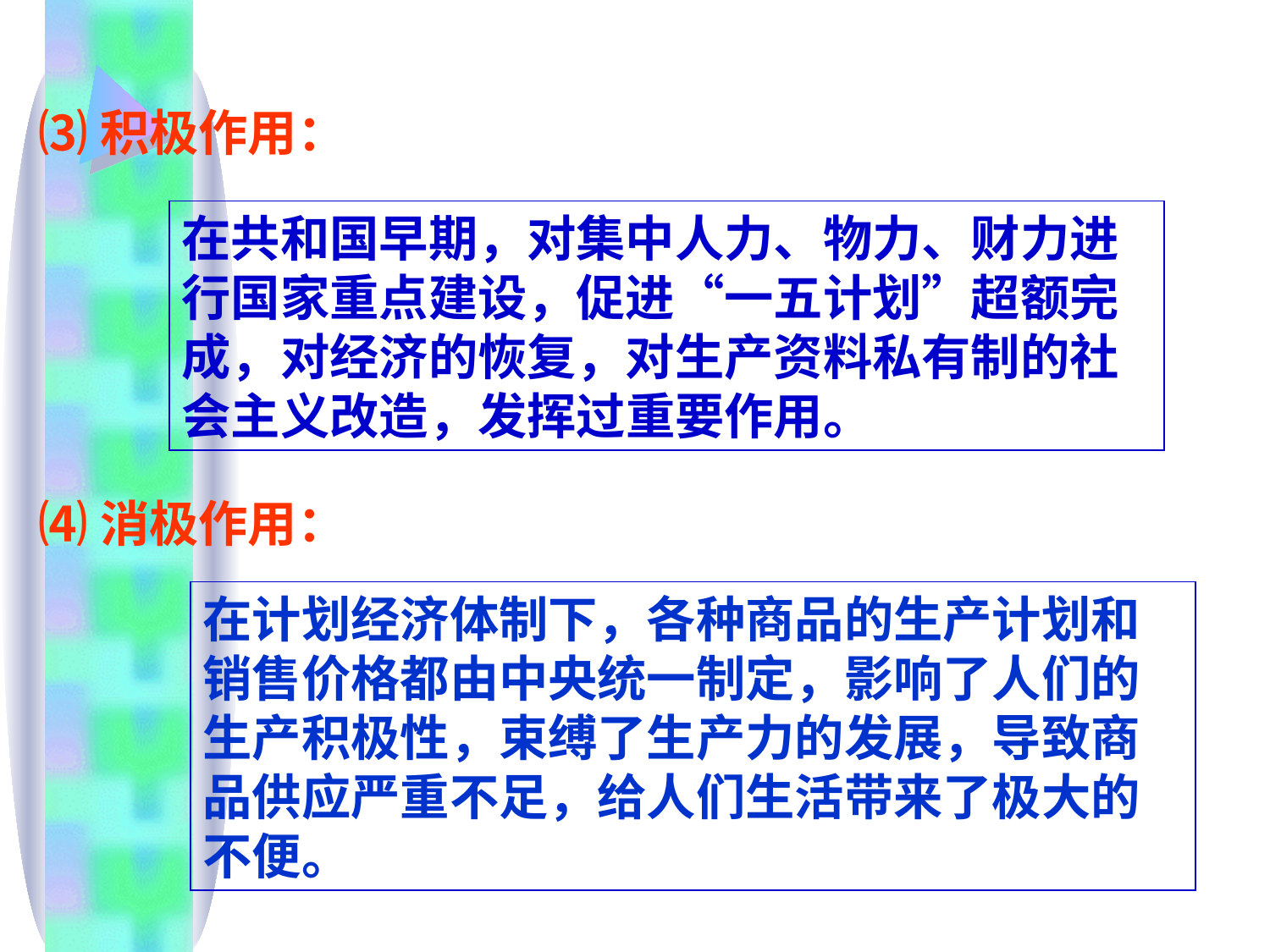

⑶积极作用：
在共和国早期，对集中人力、物力、财力进行国家重点建设，促进“一五计划”超额完成，对经济的恢复，对生产资料私有制的社会主义改造，发挥过重要作用。
⑷消极作用：
在计划经济体制下，各种商品的生产计划和销售价格都由中央统一制定，影响了人们的生产积极性，束缚了生产力的发展，导致商品供应严重不足，给人们生活带来了极大的不便。